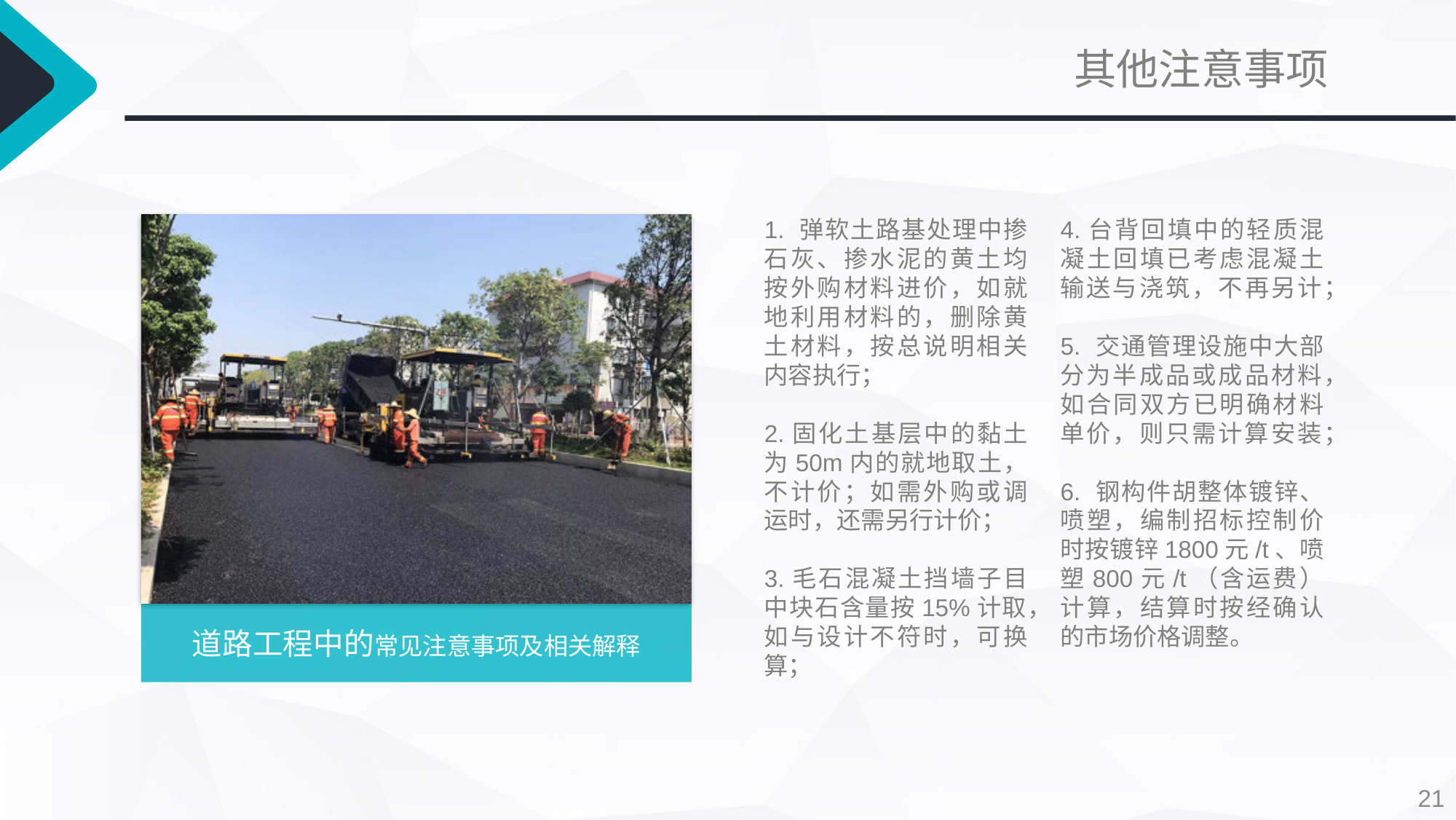

其他注意事项

1. 弹软土路基处理中掺石灰、掺水泥的黄土均按外购材料进价，如就地利用材料的，删除黄土材料，按总说明相关内容执行；

2.固化土基层中的黏土为50m内的就地取土，不计价；如需外购或调运时，还需另行计价；

3.毛石混凝土挡墙子目中块石含量按15%计取，如与设计不符时，可换算；

4.台背回填中的轻质混凝土回填已考虑混凝土输送与浇筑，不再另计；

5. 交通管理设施中大部分为半成品或成品材料，如合同双方已明确材料单价，则只需计算安装；

6. 钢构件胡整体镀锌、喷塑，编制招标控制价时按镀锌1800元/t、喷塑800元/t（含运费）计算，结算时按经确认的市场价格调整。

道路工程中的常见注意事项及相关解释
21